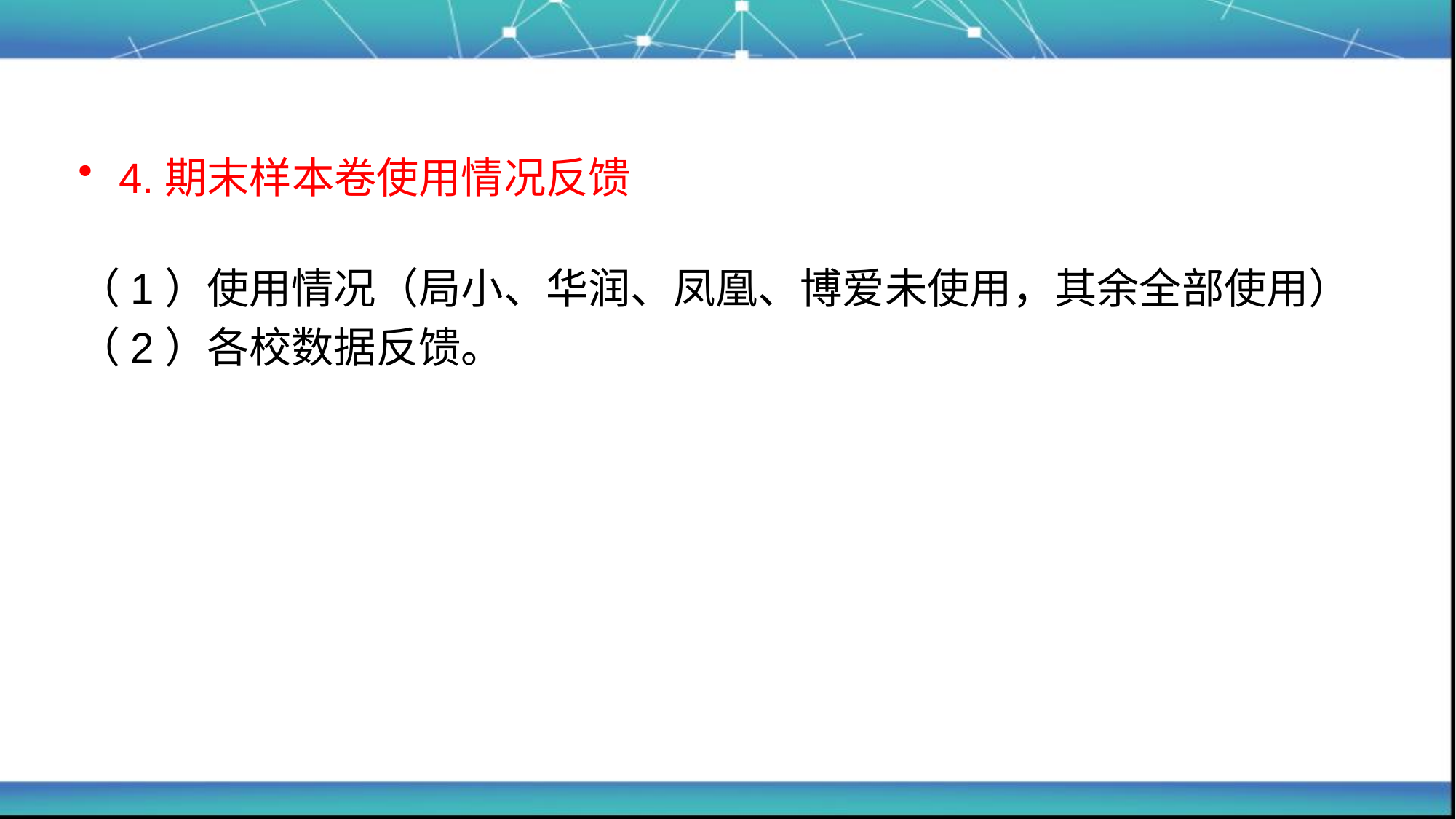

4.期末样本卷使用情况反馈

（1）使用情况（局小、华润、凤凰、博爱未使用，其余全部使用）
（2）各校数据反馈。